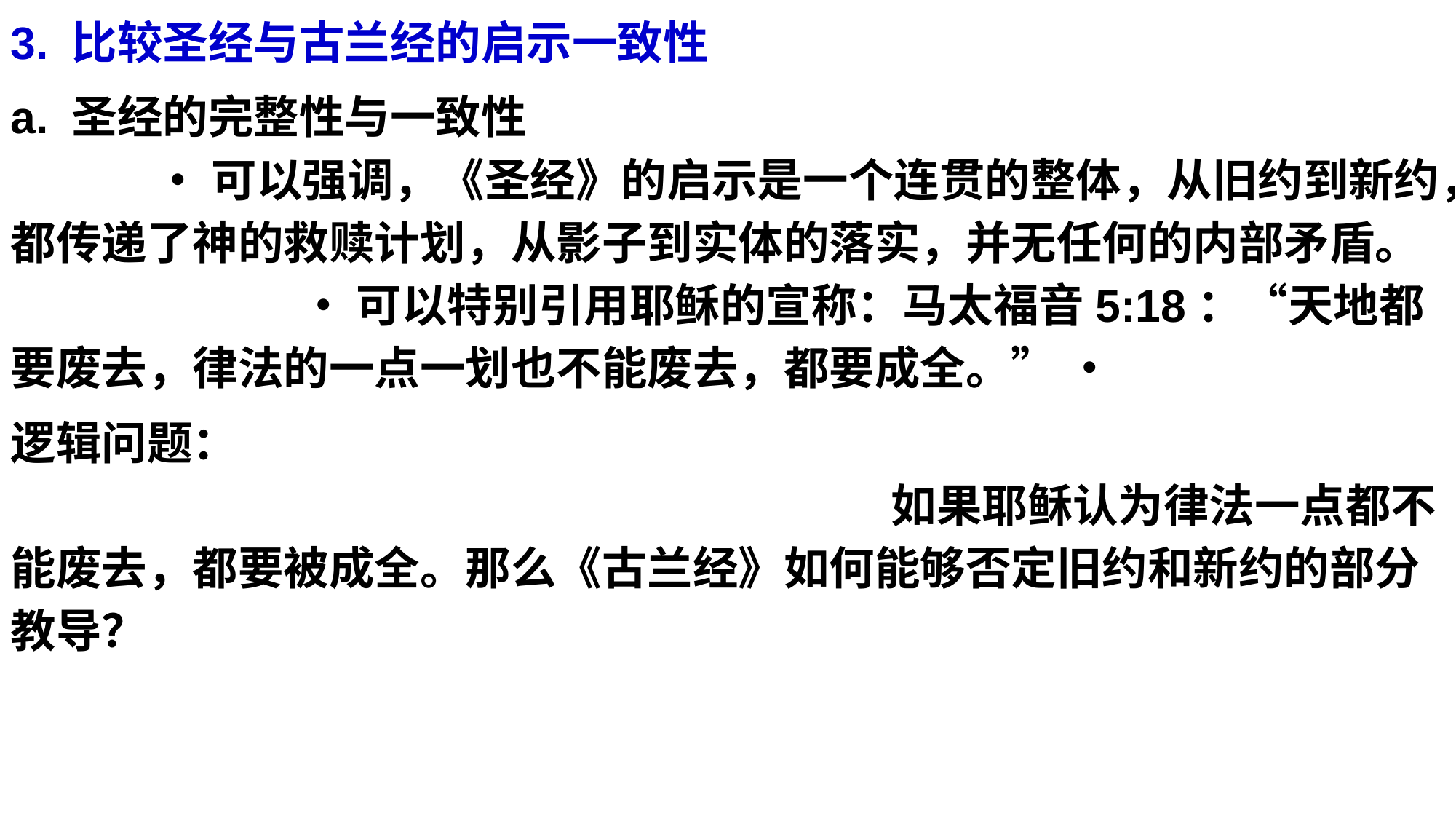

3. 比较圣经与古兰经的启示一致性
a. 圣经的完整性与一致性                                                                                                       • 可以强调，《圣经》的启示是一个连贯的整体，从旧约到新约，都传递了神的救赎计划，从影子到实体的落实，并无任何的内部矛盾。                               • 可以特别引用耶稣的宣称：马太福音5:18：“天地都要废去，律法的一点一划也不能废去，都要成全。” •
逻辑问题：                                                                                                                                                                                                          如果耶稣认为律法一点都不能废去，都要被成全。那么《古兰经》如何能够否定旧约和新约的部分教导？